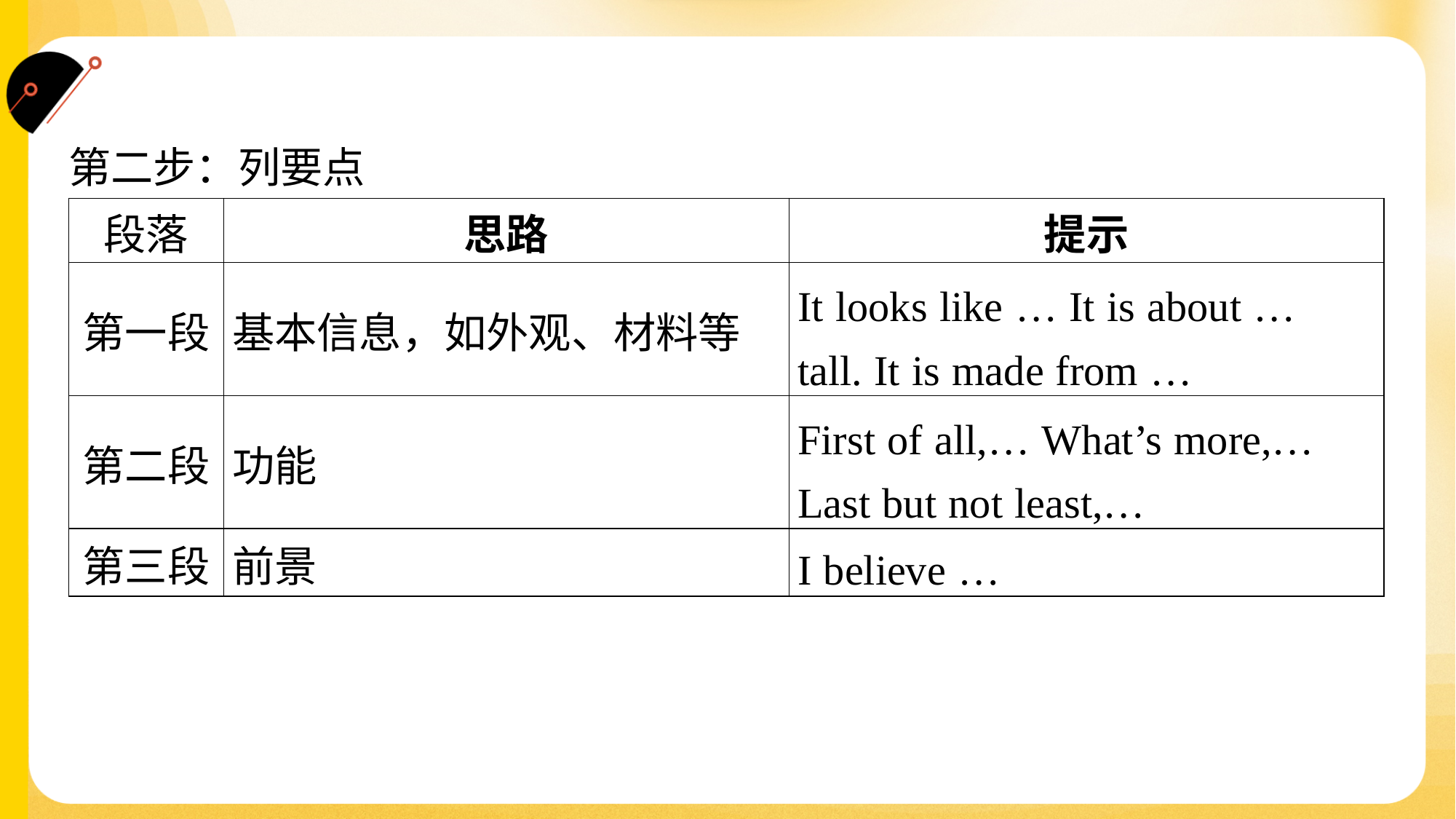

第二步：列要点
| 段落 | 思路 | 提示 |
| --- | --- | --- |
| 第一段 | 基本信息，如外观、材料等 | It looks like … It is about … tall. It is made from … |
| 第二段 | 功能 | First of all,… What’s more,… Last but not least,… |
| 第三段 | 前景 | I believe … |